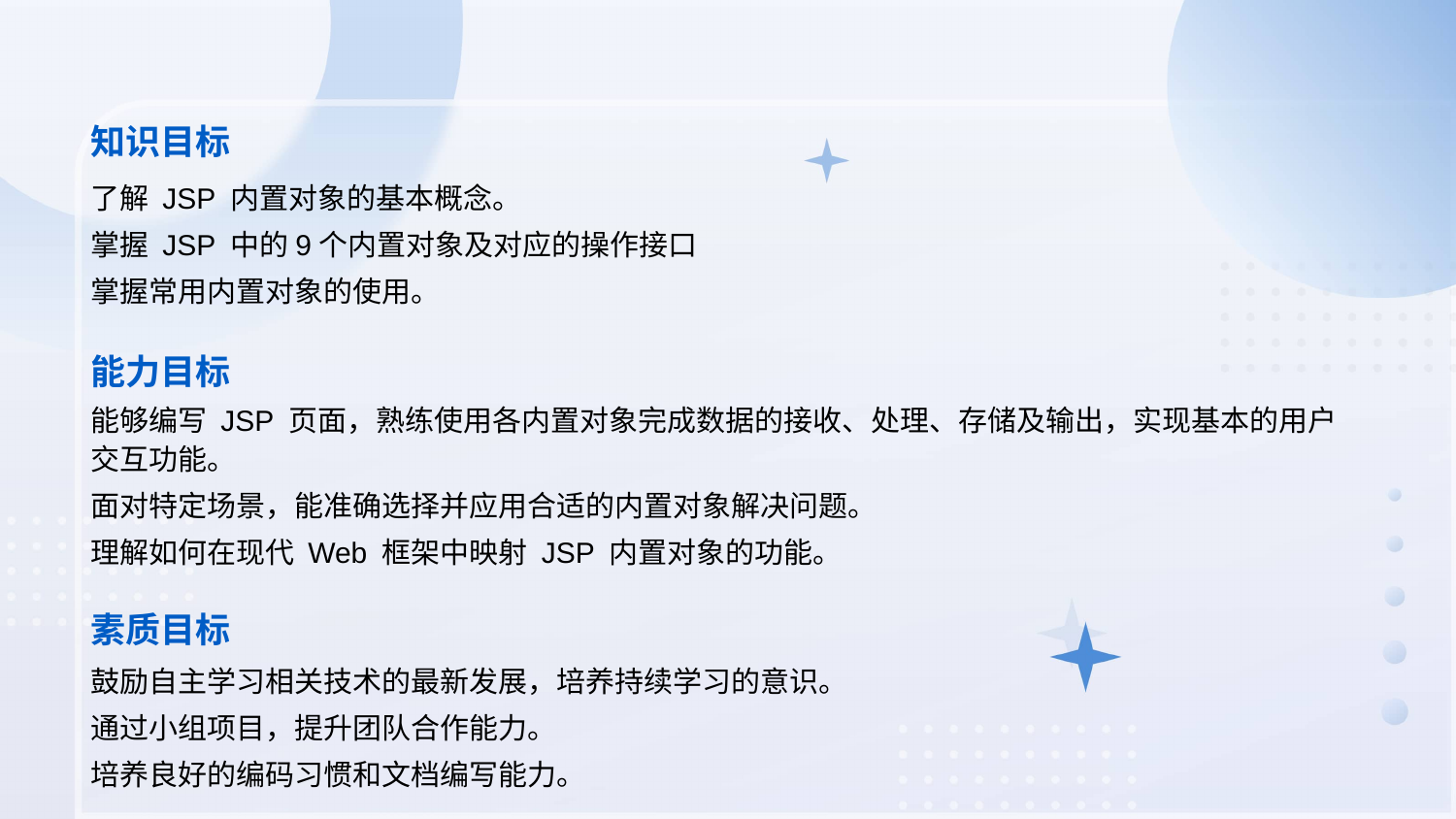

知识目标
了解 JSP 内置对象的基本概念。
掌握 JSP 中的9个内置对象及对应的操作接口
掌握常用内置对象的使用。
能力目标
能够编写 JSP 页面，熟练使用各内置对象完成数据的接收、处理、存储及输出，实现基本的用户交互功能。
面对特定场景，能准确选择并应用合适的内置对象解决问题。
理解如何在现代 Web 框架中映射 JSP 内置对象的功能。
素质目标
鼓励自主学习相关技术的最新发展，培养持续学习的意识。
通过小组项目，提升团队合作能力。
培养良好的编码习惯和文档编写能力。